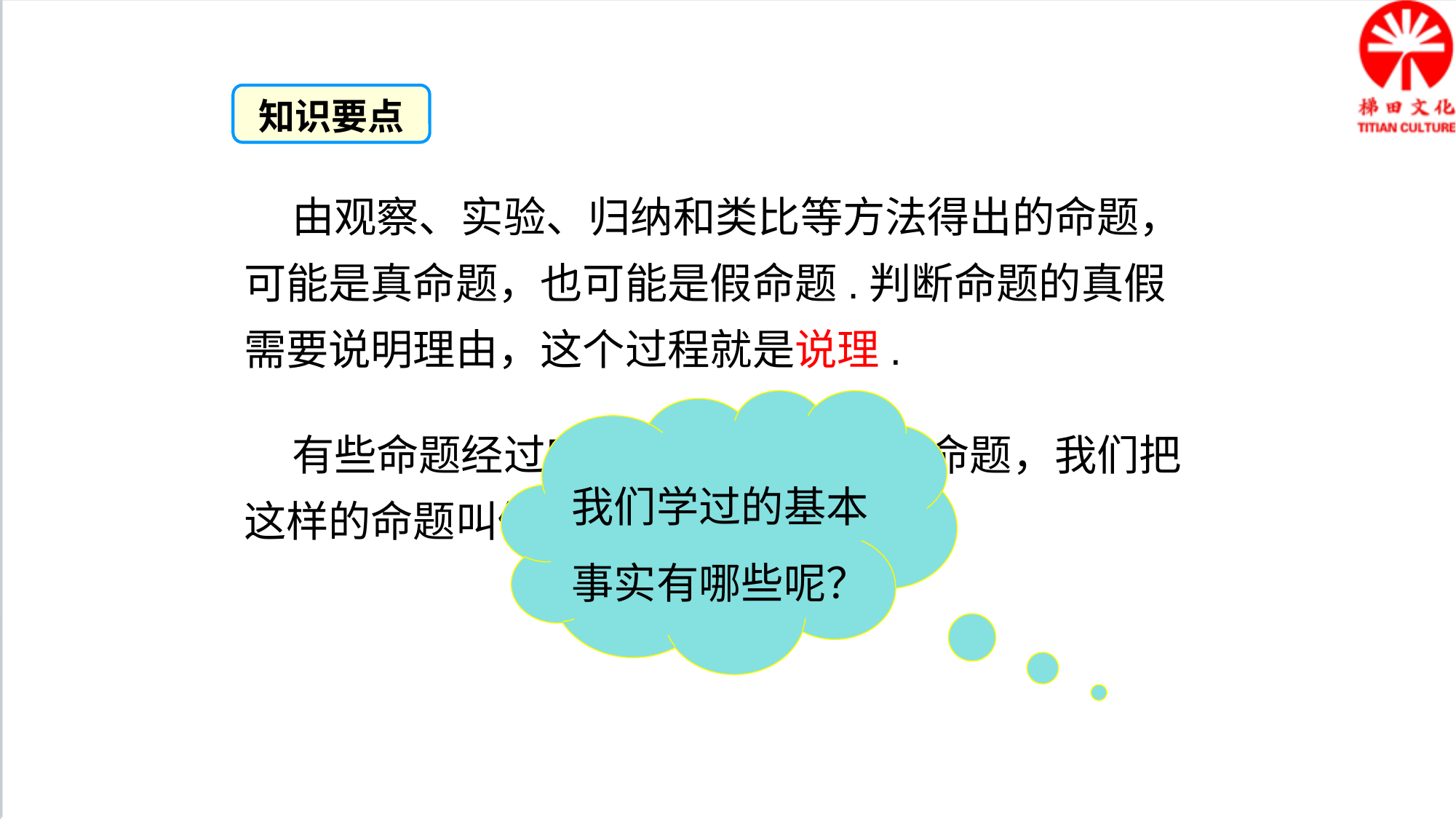

知识要点
    由观察、实验、归纳和类比等方法得出的命题，可能是真命题，也可能是假命题.判断命题的真假需要说明理由，这个过程就是说理.

我们学过的基本事实有哪些呢？
    有些命题经过实践经验被公认为真命题，我们把这样的命题叫做基本事实.